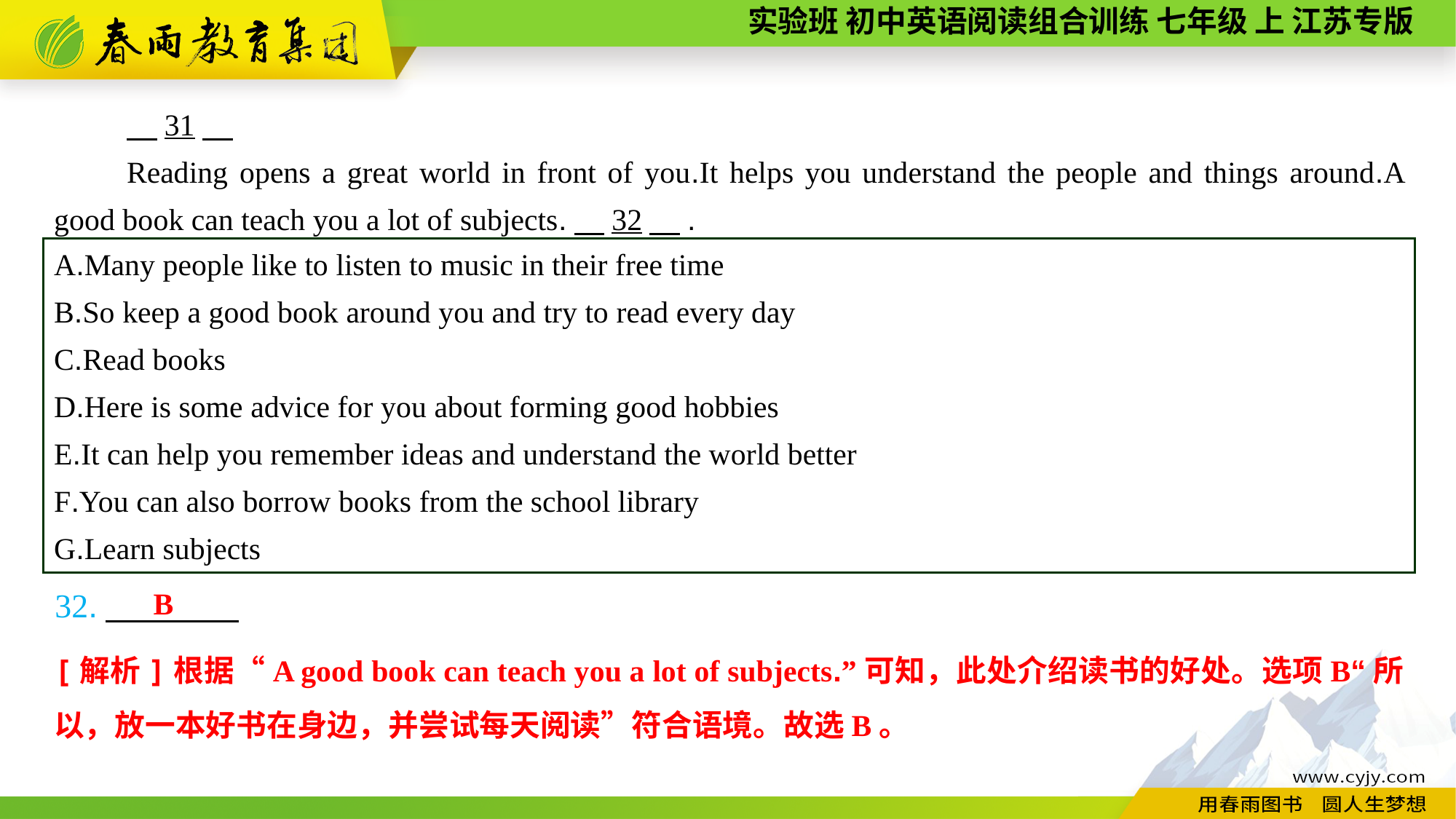

31
Reading opens a great world in front of you.It helps you understand the people and things around.A good book can teach you a lot of subjects.　32　.
A.Many people like to listen to music in their free time
B.So keep a good book around you and try to read every day
C.Read books
D.Here is some advice for you about forming good hobbies
E.It can help you remember ideas and understand the world better
F.You can also borrow books from the school library
G.Learn subjects

32.
B
[解析]根据“A good book can teach you a lot of subjects.”可知，此处介绍读书的好处。选项B“所以，放一本好书在身边，并尝试每天阅读”符合语境。故选B。